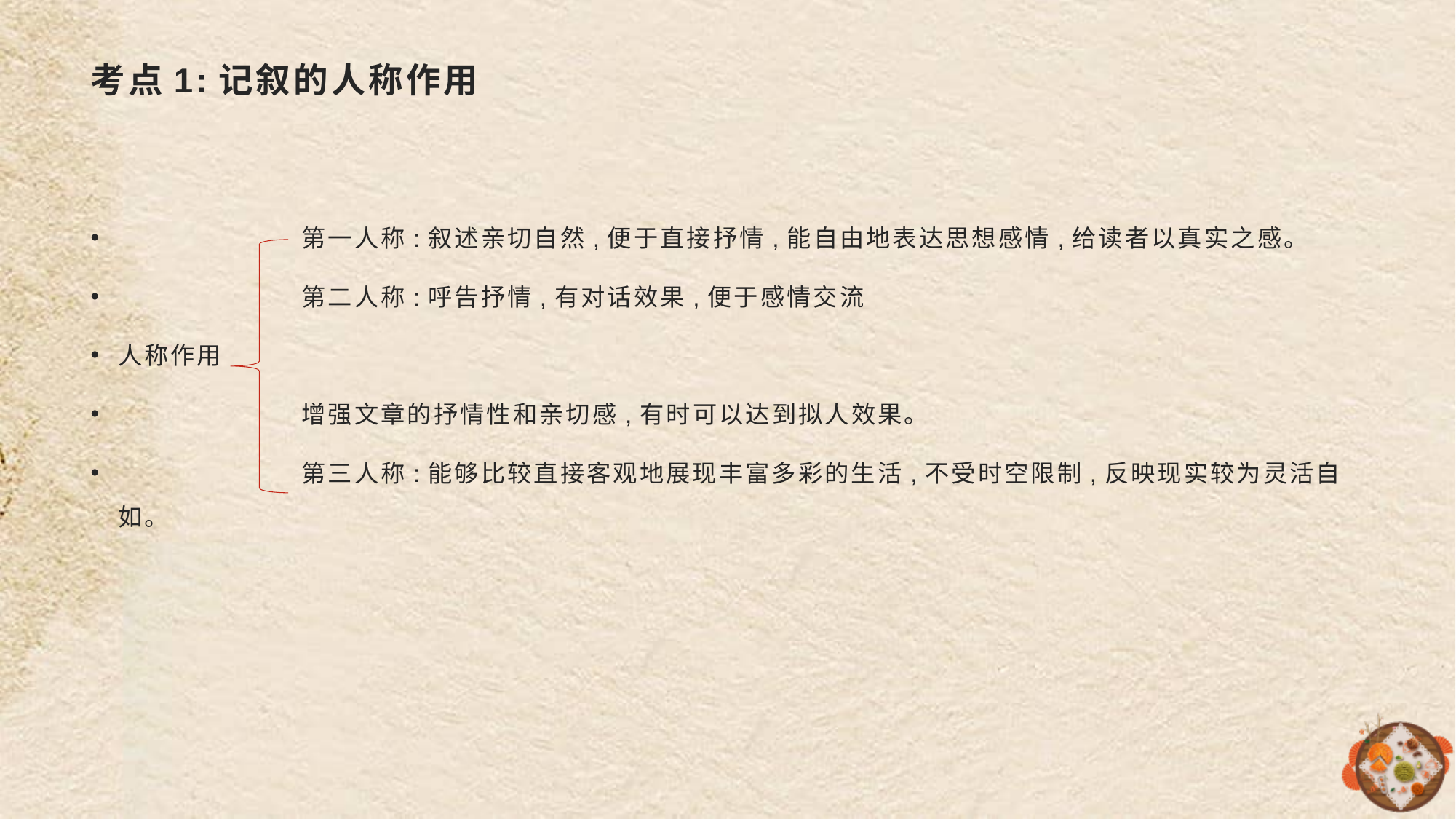

# 考点1:记叙的人称作用

                       第一人称:叙述亲切自然,便于直接抒情,能自由地表达思想感情,给读者以真实之感。
                       第二人称:呼告抒情,有对话效果,便于感情交流
人称作用
                       增强文章的抒情性和亲切感,有时可以达到拟人效果。
                       第三人称:能够比较直接客观地展现丰富多彩的生活,不受时空限制,反映现实较为灵活自如。